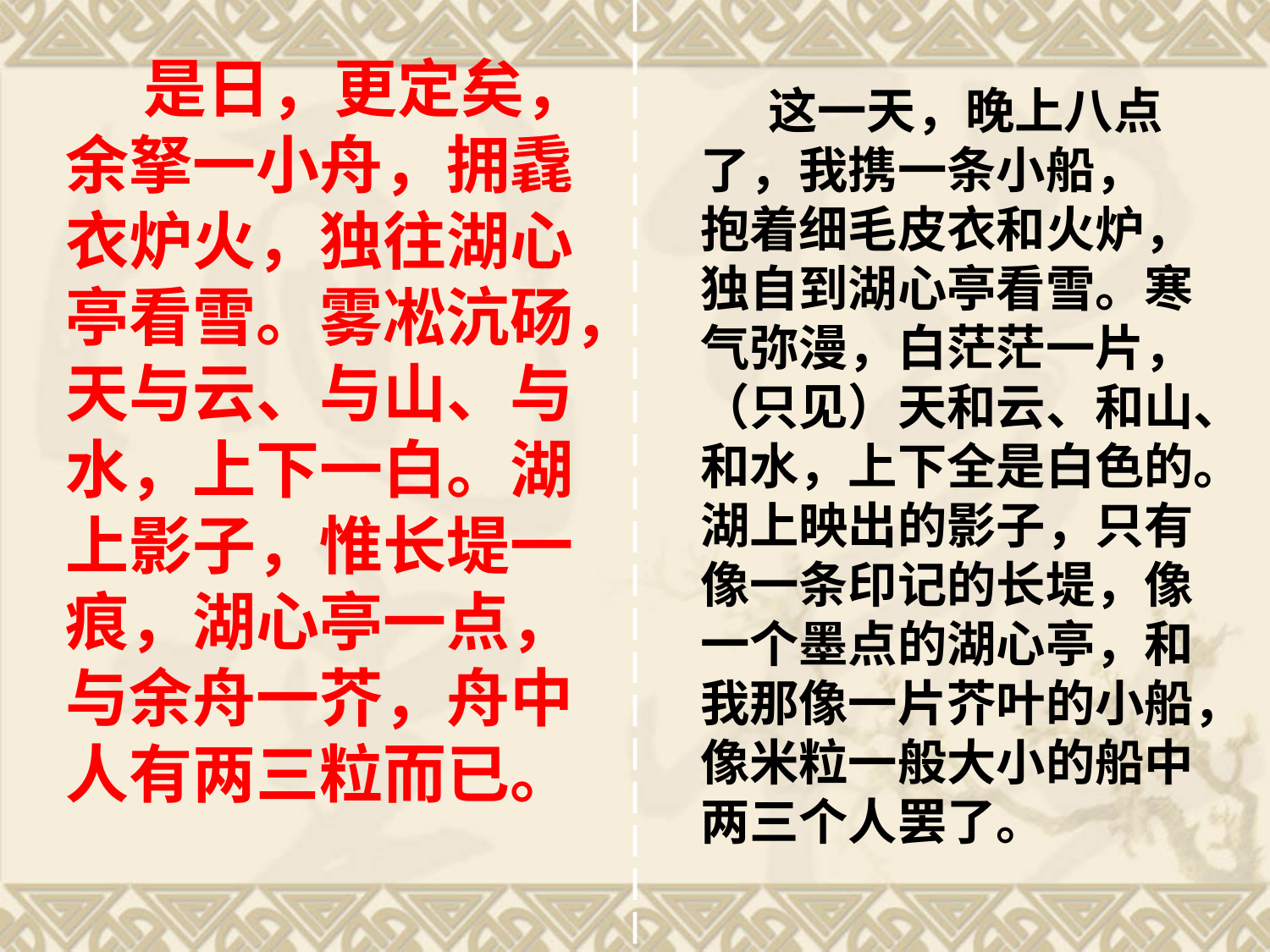

是日，更定矣，余拏一小舟，拥毳衣炉火，独往湖心亭看雪。雾凇沆砀，天与云、与山、与水，上下一白。湖上影子，惟长堤一痕，湖心亭一点，与余舟一芥，舟中人有两三粒而已。
     这一天，晚上八点了，我携一条小船， 抱着细毛皮衣和火炉，独自到湖心亭看雪。寒气弥漫，白茫茫一片，（只见）天和云、和山、和水，上下全是白色的。湖上映出的影子，只有像一条印记的长堤，像一个墨点的湖心亭，和我那像一片芥叶的小船，像米粒一般大小的船中两三个人罢了。